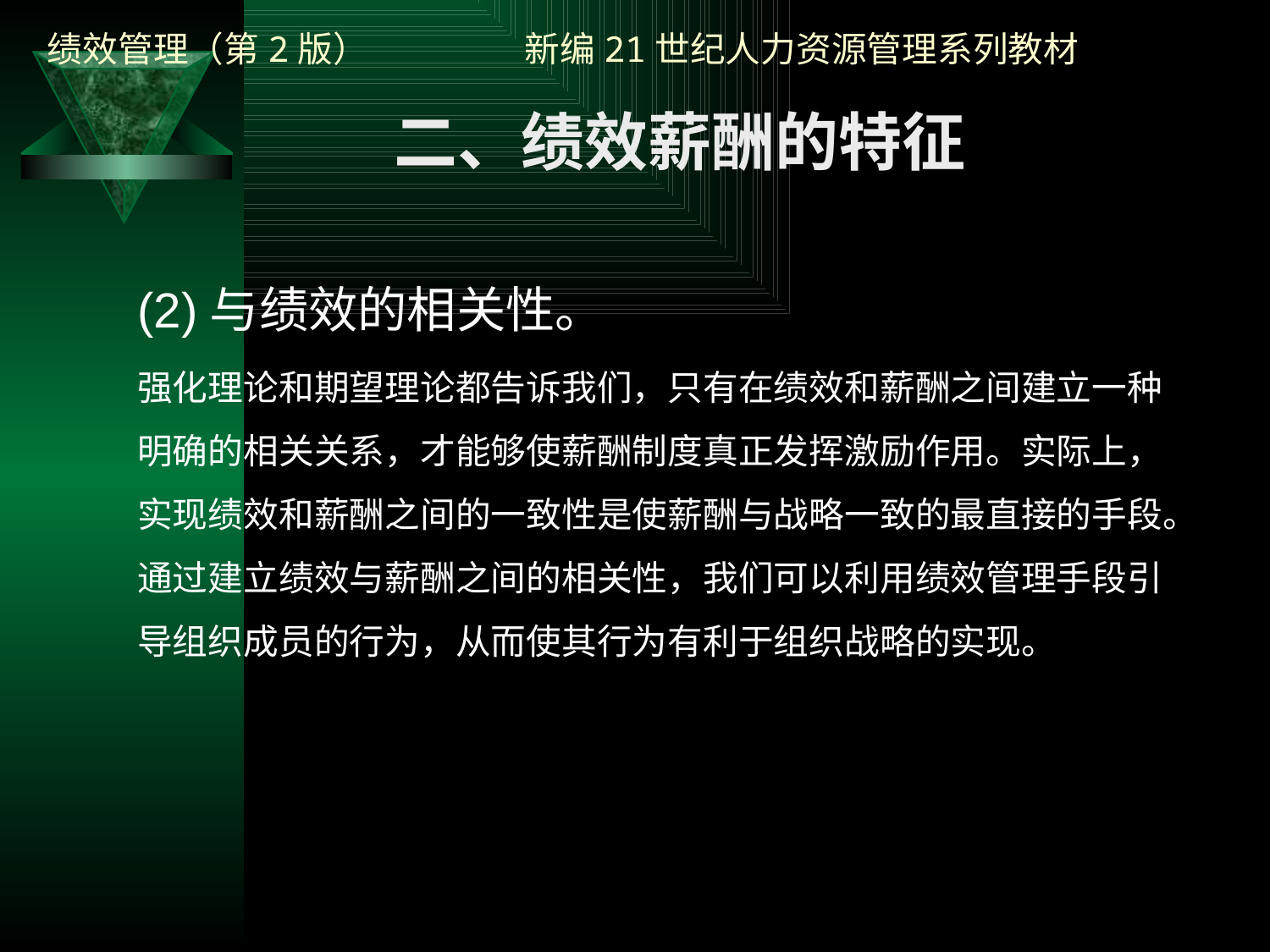

二、绩效薪酬的特征
(2)与绩效的相关性。
强化理论和期望理论都告诉我们，只有在绩效和薪酬之间建立一种明确的相关关系，才能够使薪酬制度真正发挥激励作用。实际上，实现绩效和薪酬之间的一致性是使薪酬与战略一致的最直接的手段。通过建立绩效与薪酬之间的相关性，我们可以利用绩效管理手段引导组织成员的行为，从而使其行为有利于组织战略的实现。